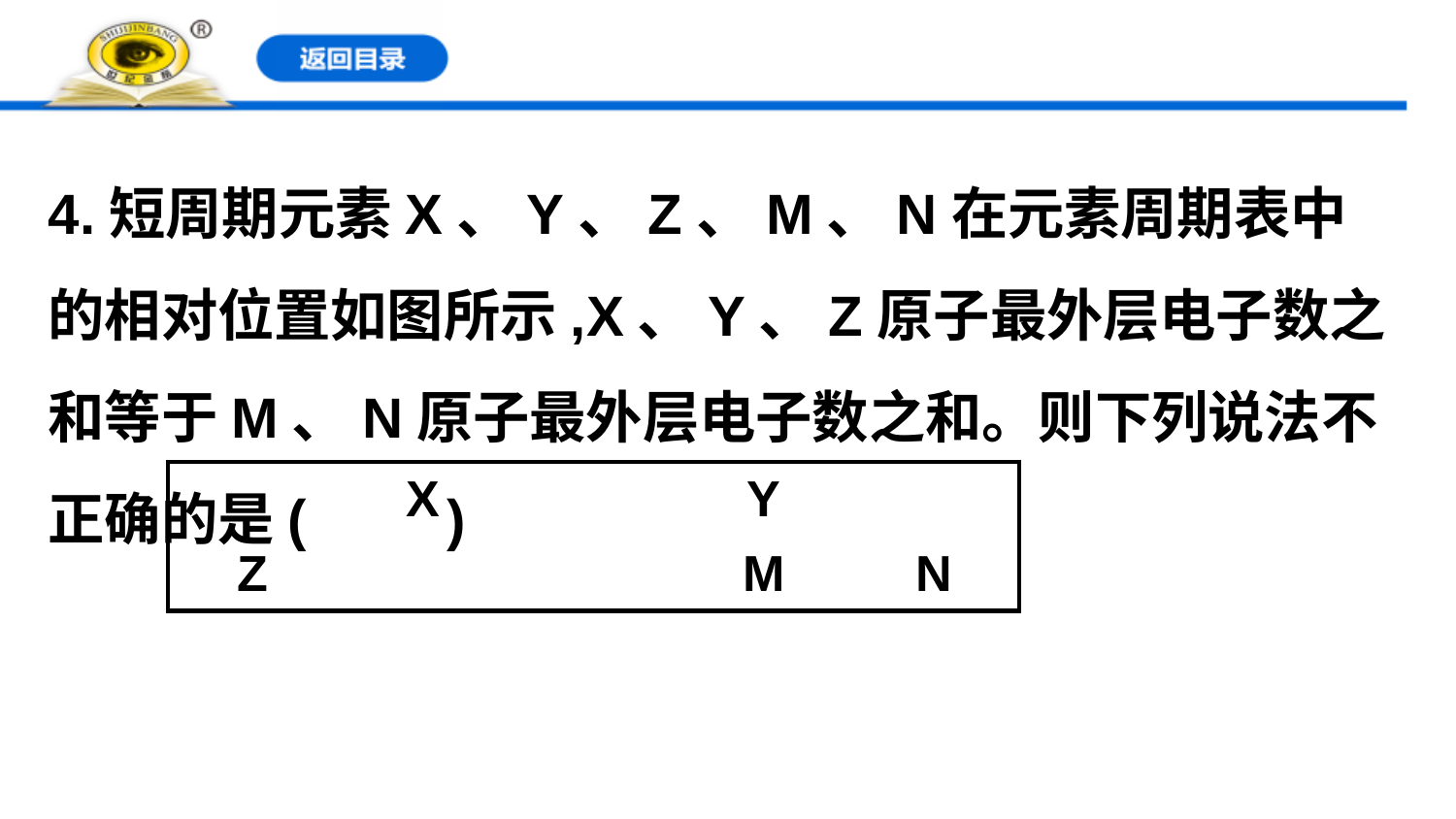

4.短周期元素X、Y、Z、M、N在元素周期表中的相对位置如图所示,X、Y、Z原子最外层电子数之和等于M、N原子最外层电子数之和。则下列说法不正确的是(　　)
|  | X |  | Y |  |
| --- | --- | --- | --- | --- |
| Z |  |  | M | N |